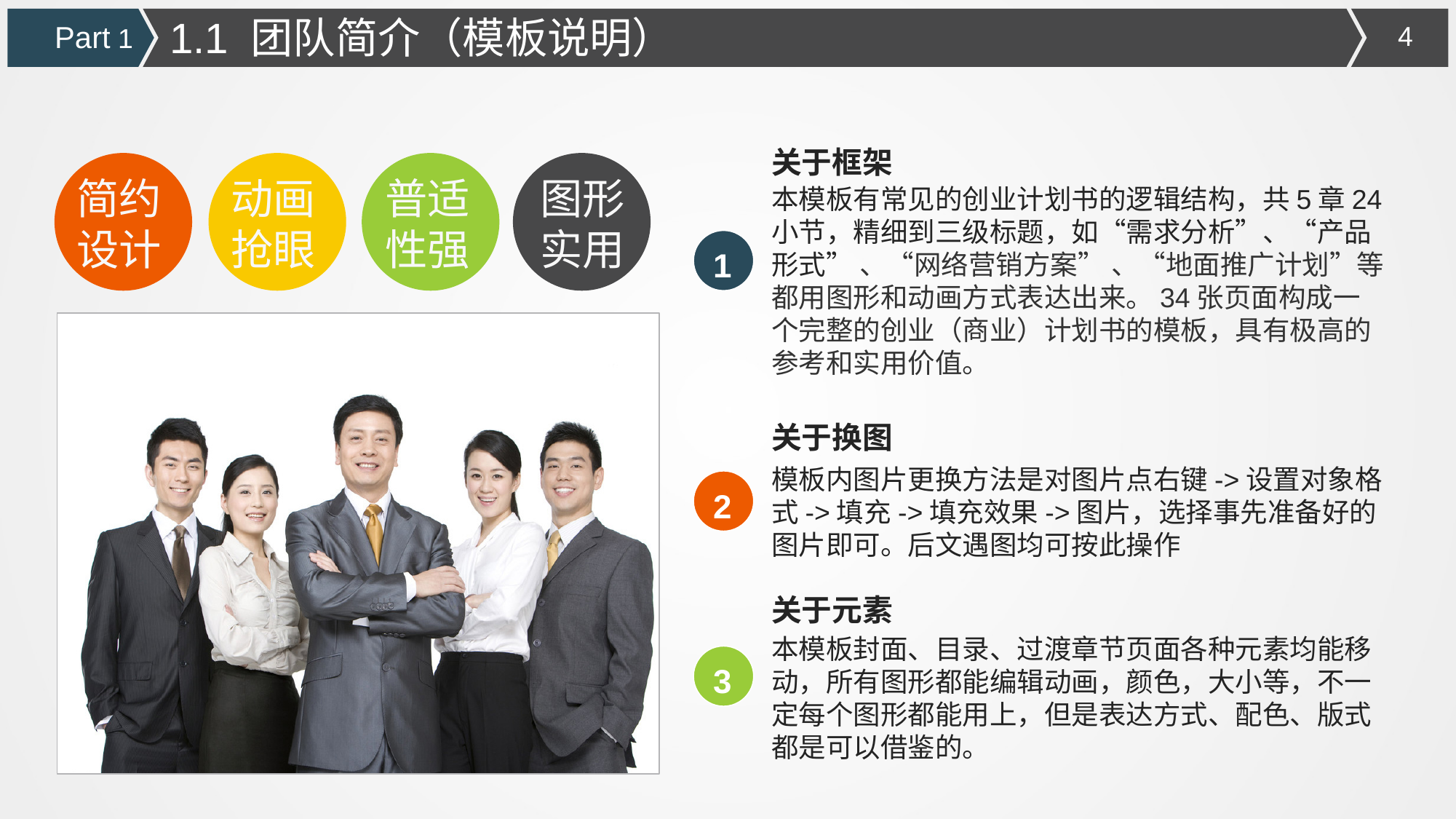

1.1 团队简介（模板说明）
Part 1
关于框架

简约设计
动画抢眼
普适性强
图形实用
本模板有常见的创业计划书的逻辑结构，共5章24小节，精细到三级标题，如“需求分析”、“产品形式” 、“网络营销方案” 、“地面推广计划”等都用图形和动画方式表达出来。34张页面构成一个完整的创业（商业）计划书的模板，具有极高的参考和实用价值。
1

关于换图
模板内图片更换方法是对图片点右键->设置对象格式->填充->填充效果->图片，选择事先准备好的图片即可。后文遇图均可按此操作
2
关于元素
本模板封面、目录、过渡章节页面各种元素均能移动，所有图形都能编辑动画，颜色，大小等，不一定每个图形都能用上，但是表达方式、配色、版式都是可以借鉴的。
3